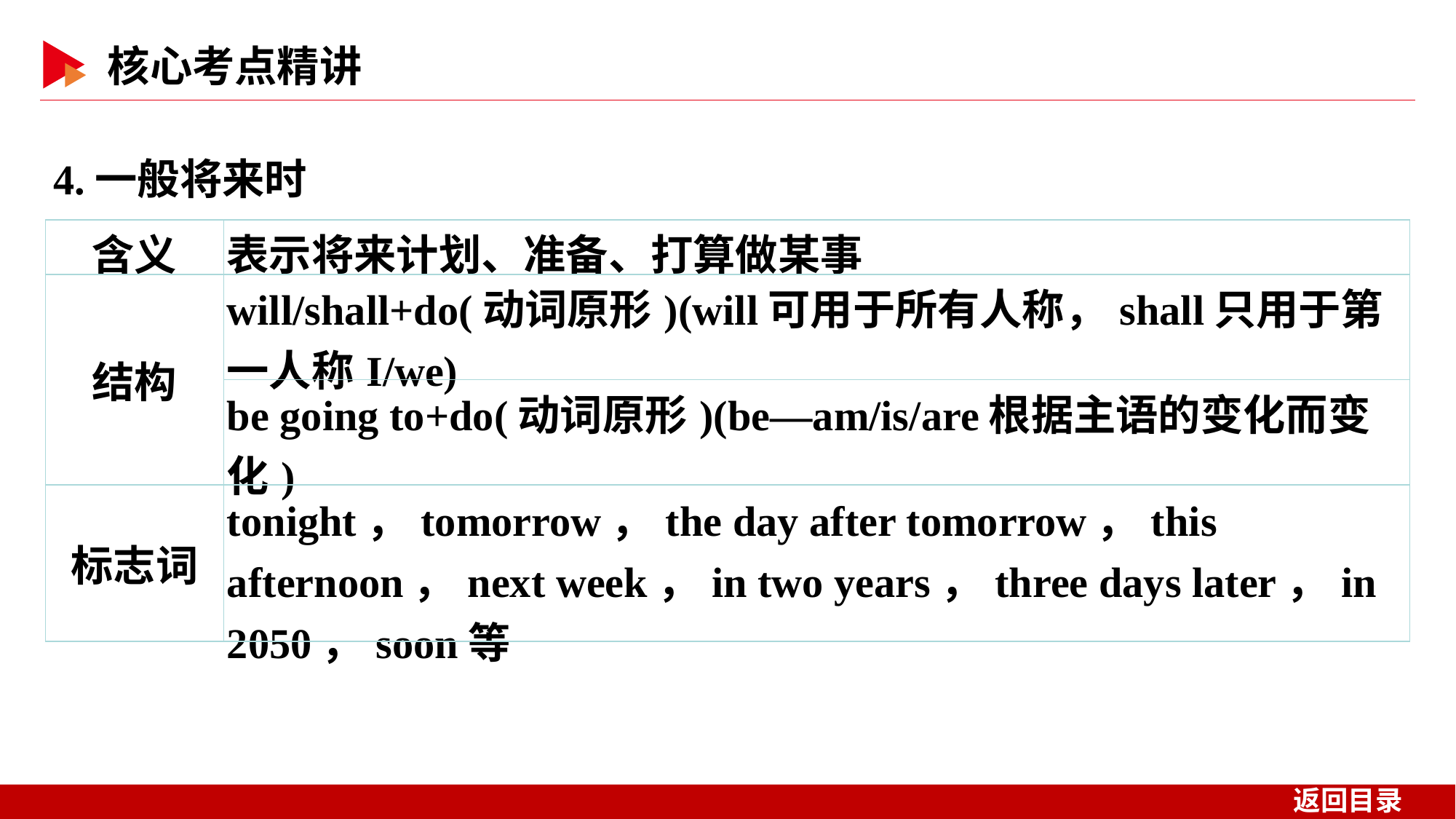

4.一般将来时
| 含义 | 表示将来计划、准备、打算做某事 |
| --- | --- |
| 结构 | will/shall+do(动词原形)(will可用于所有人称，shall只用于第一人称I/we) |
|  | be going to+do(动词原形)(be—am/is/are根据主语的变化而变化) |
| 标志词 | tonight，tomorrow，the day after tomorrow，this afternoon，next week，in two years，three days later，in 2050，soon等 |